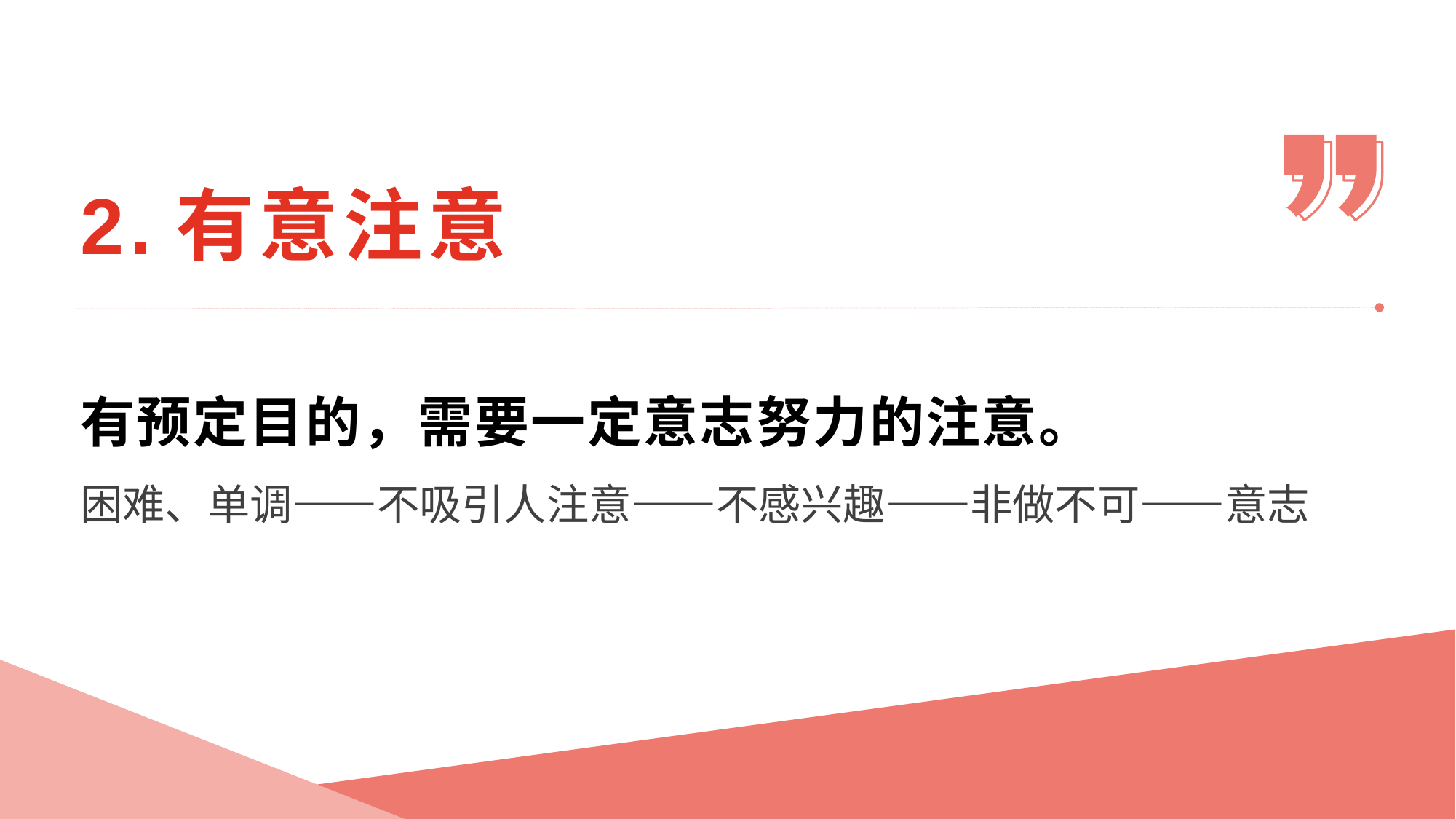

2.有意注意

有预定目的，需要一定意志努力的注意。
困难、单调——不吸引人注意——不感兴趣——非做不可——意志